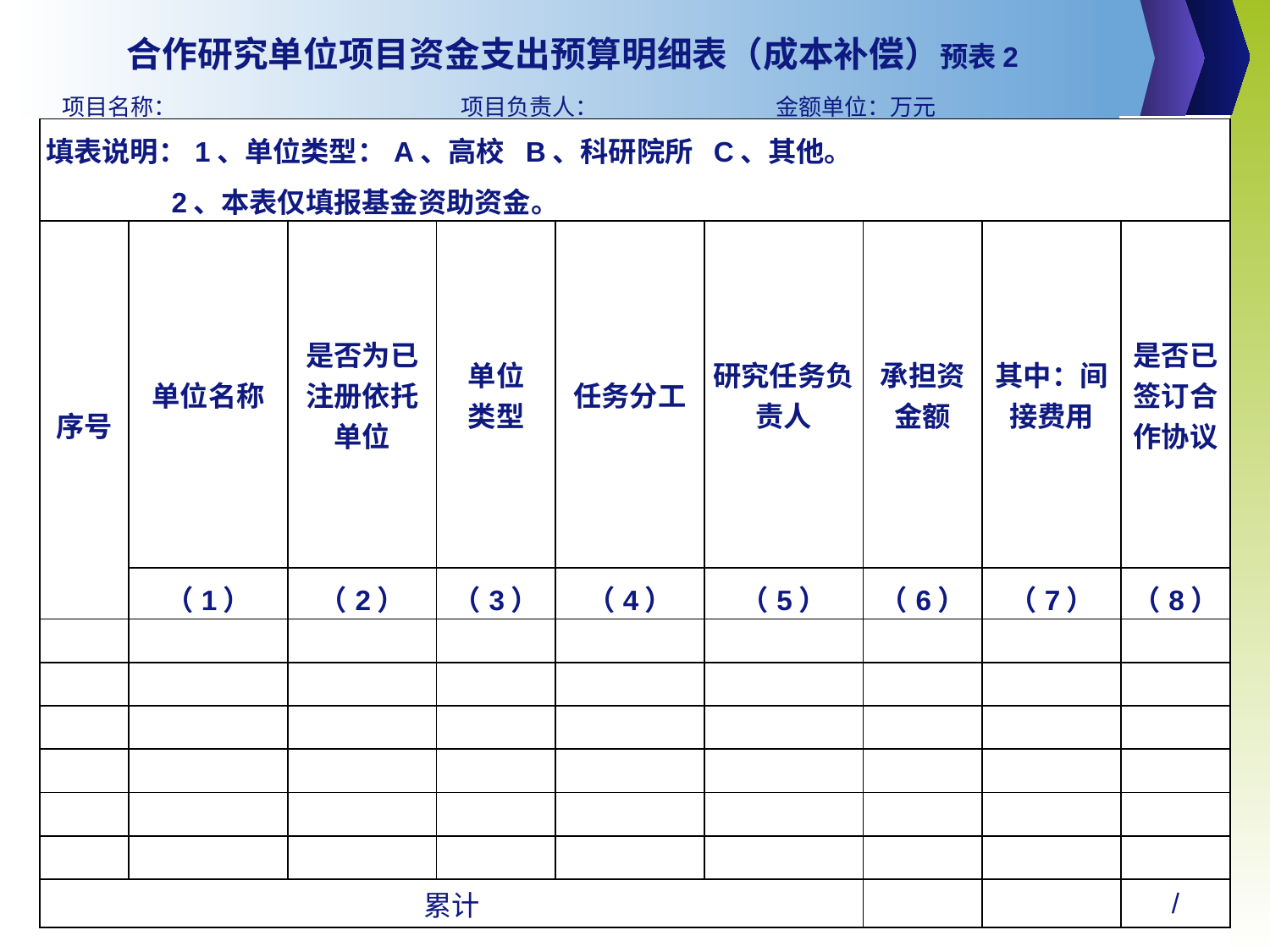

合作研究单位项目资金支出预算明细表（成本补偿）预表2
项目名称：                                                        项目负责人：                                   金额单位：万元

| 填表说明：1、单位类型：A、高校 B、科研院所 C、其他。 2、本表仅填报基金资助资金。 |  |  |  |  |  |  |  |  |
| --- | --- | --- | --- | --- | --- | --- | --- | --- |
| 序号 | 单位名称 | 是否为已注册依托单位 | 单位 类型 | 任务分工 | 研究任务负责人 | 承担资金额 | 其中：间接费用 | 是否已签订合作协议 |
|  | （1） | （2） | （3） | （4） | （5） | （6） | （7） | （8） |
|  |  |  |  |  |  |  |  |  |
|  |  |  |  |  |  |  |  |  |
|  |  |  |  |  |  |  |  |  |
|  |  |  |  |  |  |  |  |  |
|  |  |  |  |  |  |  |  |  |
|  |  |  |  |  |  |  |  |  |
| 累计 |  |  |  |  |  |  |  | / |